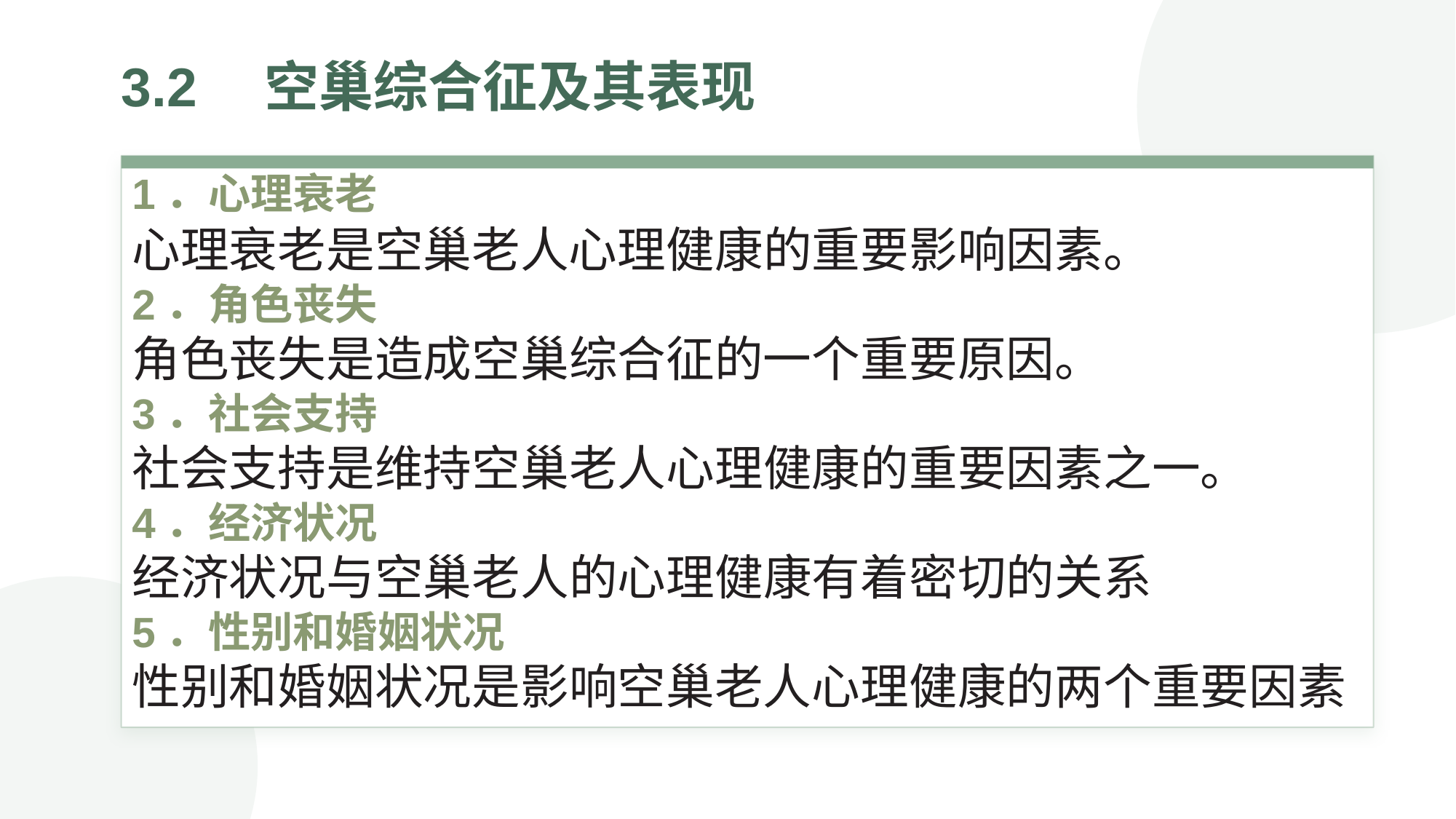

3.2　空巢综合征及其表现

1．心理衰老
心理衰老是空巢老人心理健康的重要影响因素。
2．角色丧失
角色丧失是造成空巢综合征的一个重要原因。
3．社会支持
社会支持是维持空巢老人心理健康的重要因素之一。
4．经济状况
经济状况与空巢老人的心理健康有着密切的关系
5．性别和婚姻状况
性别和婚姻状况是影响空巢老人心理健康的两个重要因素